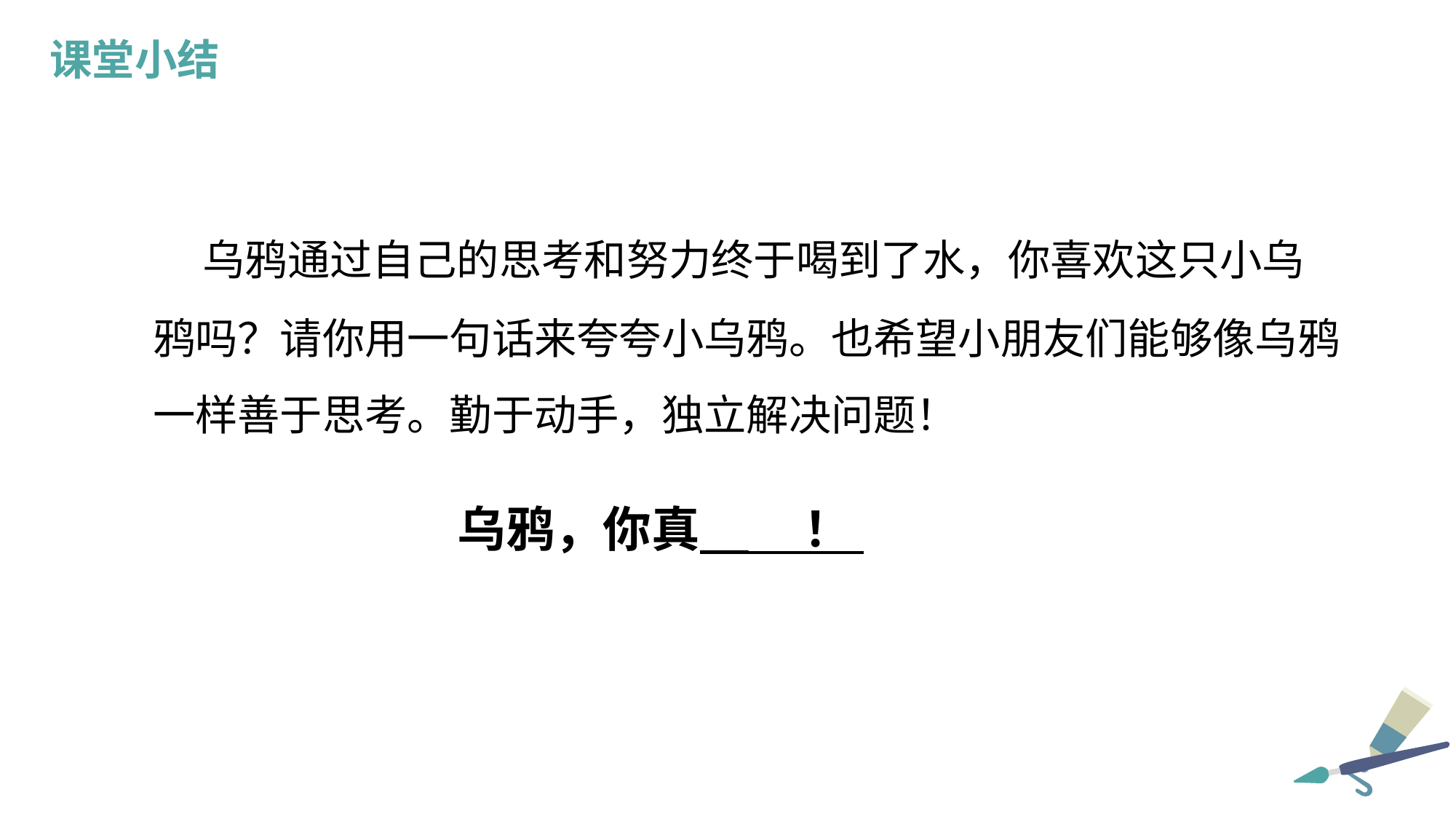

课堂小结
   乌鸦通过自己的思考和努力终于喝到了水，你喜欢这只小乌鸦吗？请你用一句话来夸夸小乌鸦。也希望小朋友们能够像乌鸦一样善于思考。勤于动手，独立解决问题！
乌鸦，你真＿     ！